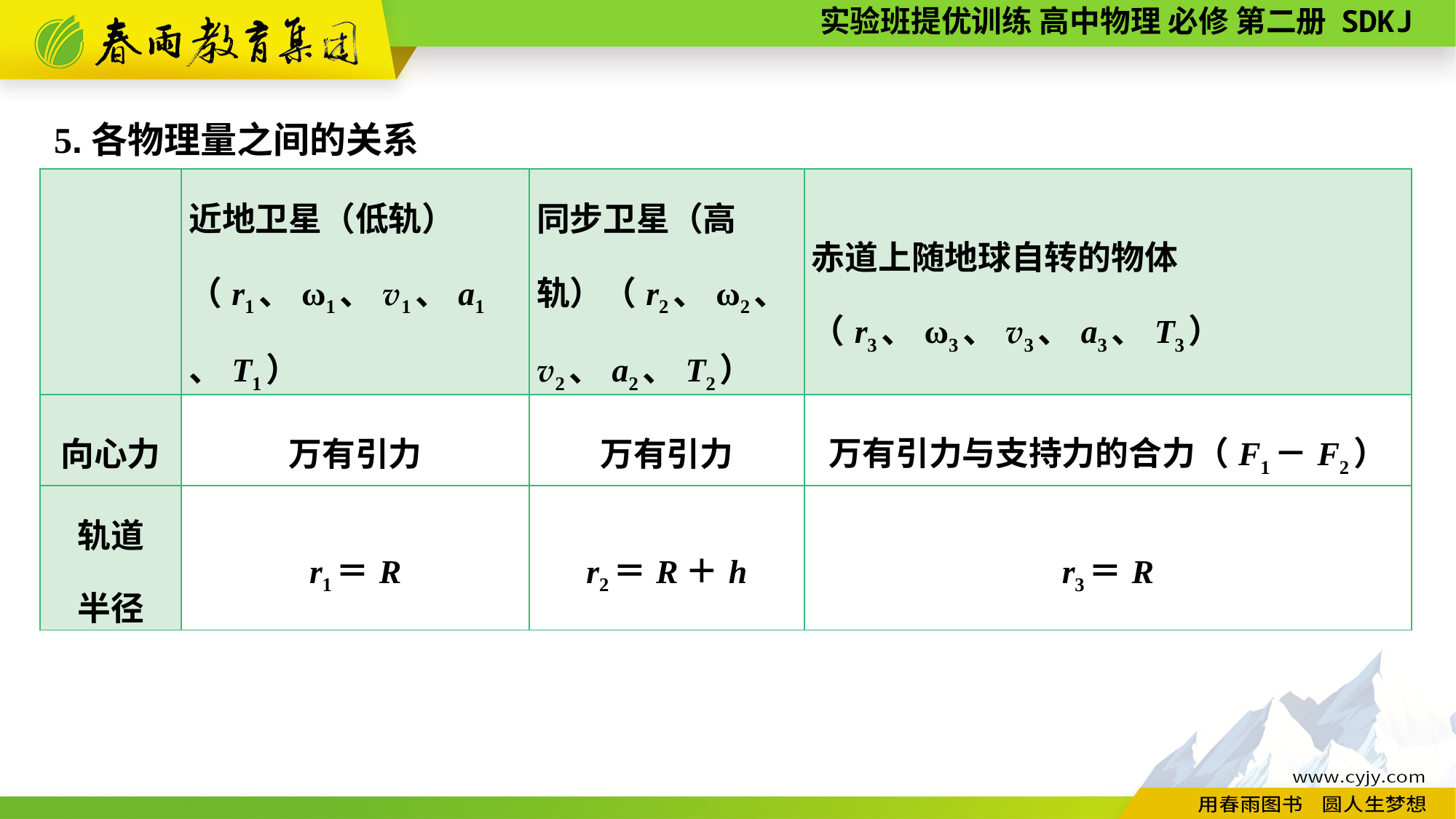

5.各物理量之间的关系
|  | 近地卫星（低轨）（r1、ω1、v1、a1、T1） | 同步卫星（高轨）（r2、ω2、v2、a2、T2） | 赤道上随地球自转的物体（r3、ω3、v3、a3、T3） |
| --- | --- | --- | --- |
| 向心力 | 万有引力 | 万有引力 | 万有引力与支持力的合力（F1－F2） |
| 轨道 半径 | r1＝R | r2＝R＋h | r3＝R |